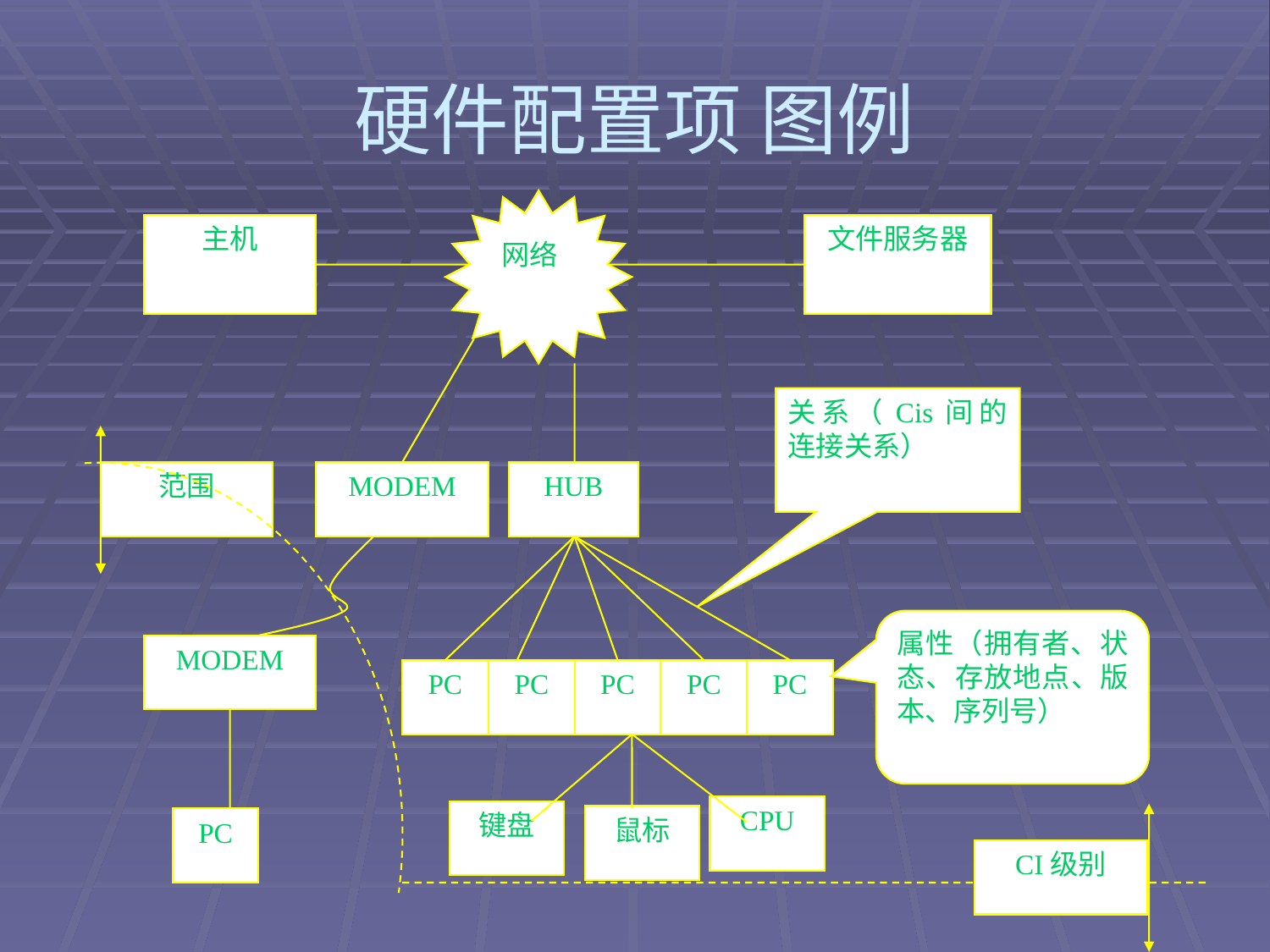

# 硬件配置项 图例
网络
主机
文件服务器

关系（Cis间的连接关系）

范围
MODEM
HUB

属性（拥有者、状态、存放地点、版本、序列号）
MODEM
PC
PC
PC
PC
PC

CPU
键盘

鼠标
PC
CI级别